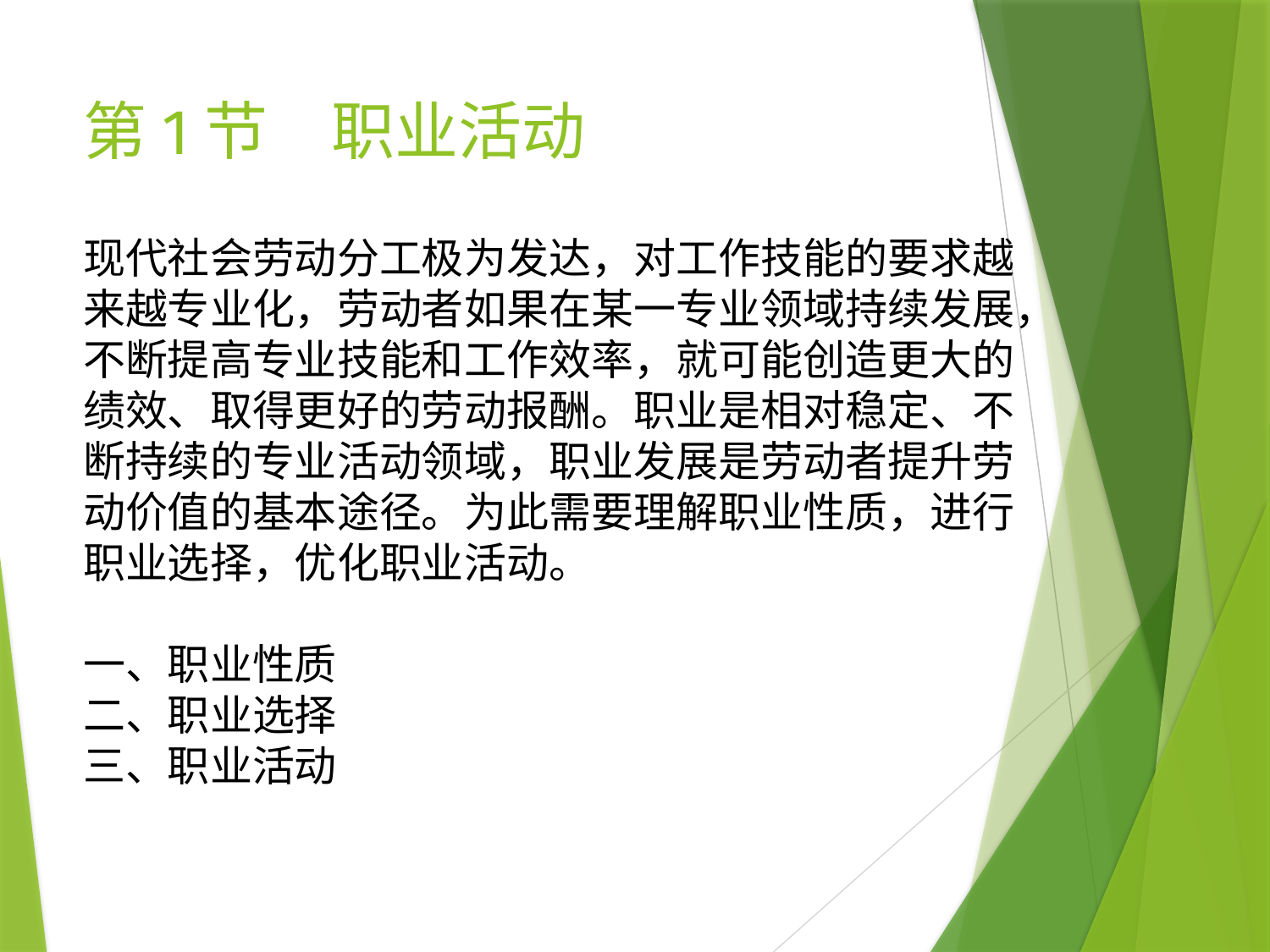

# 第1节　职业活动
现代社会劳动分工极为发达，对工作技能的要求越来越专业化，劳动者如果在某一专业领域持续发展，不断提高专业技能和工作效率，就可能创造更大的绩效、取得更好的劳动报酬。职业是相对稳定、不断持续的专业活动领域，职业发展是劳动者提升劳动价值的基本途径。为此需要理解职业性质，进行职业选择，优化职业活动。

一、职业性质
二、职业选择
三、职业活动